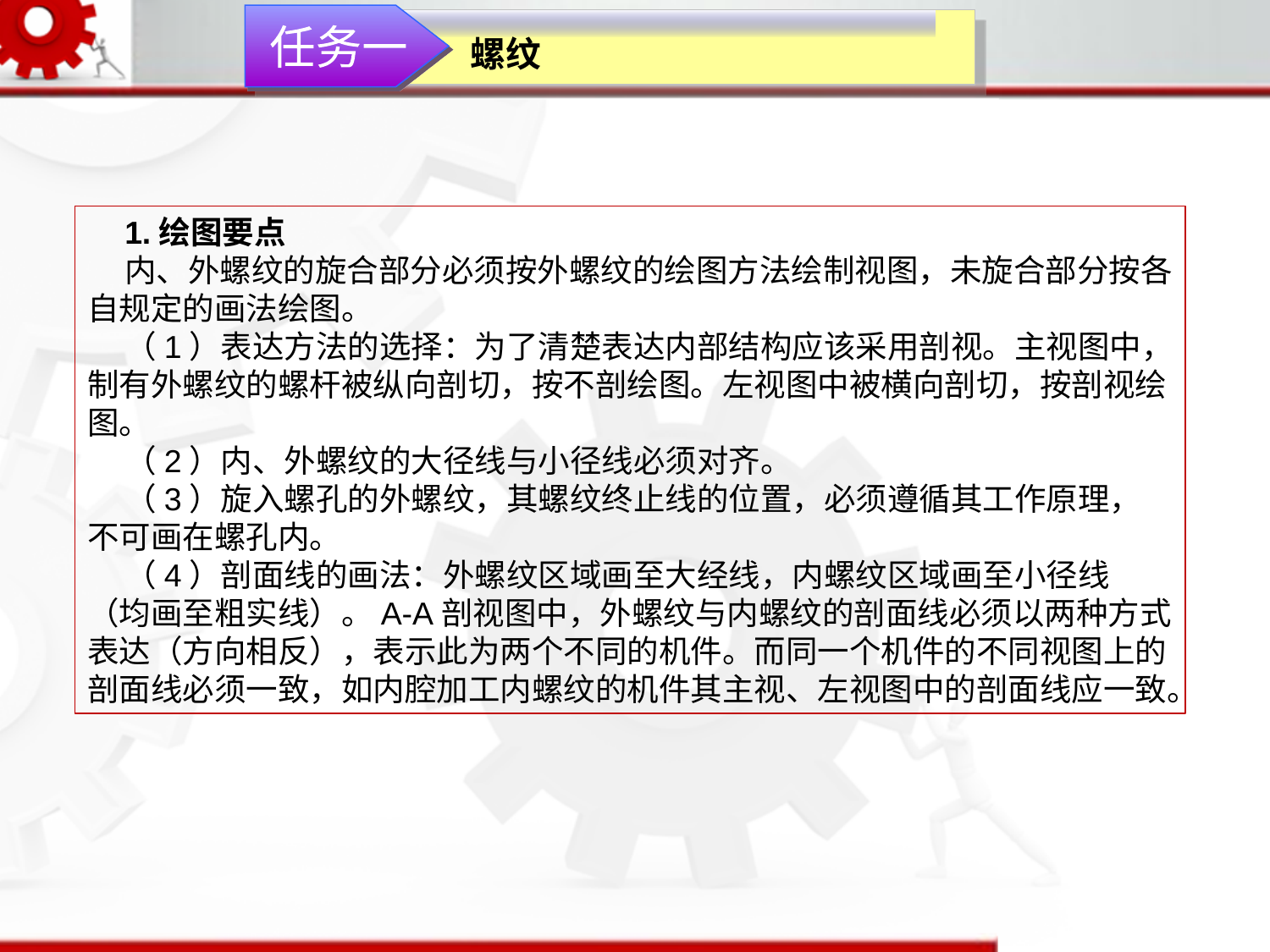

任务一
螺纹
1.绘图要点
内、外螺纹的旋合部分必须按外螺纹的绘图方法绘制视图，未旋合部分按各自规定的画法绘图。
（1）表达方法的选择：为了清楚表达内部结构应该采用剖视。主视图中，制有外螺纹的螺杆被纵向剖切，按不剖绘图。左视图中被横向剖切，按剖视绘图。
（2）内、外螺纹的大径线与小径线必须对齐。
（3）旋入螺孔的外螺纹，其螺纹终止线的位置，必须遵循其工作原理，不可画在螺孔内。
（4）剖面线的画法：外螺纹区域画至大经线，内螺纹区域画至小径线（均画至粗实线）。A-A剖视图中，外螺纹与内螺纹的剖面线必须以两种方式表达（方向相反），表示此为两个不同的机件。而同一个机件的不同视图上的剖面线必须一致，如内腔加工内螺纹的机件其主视、左视图中的剖面线应一致。